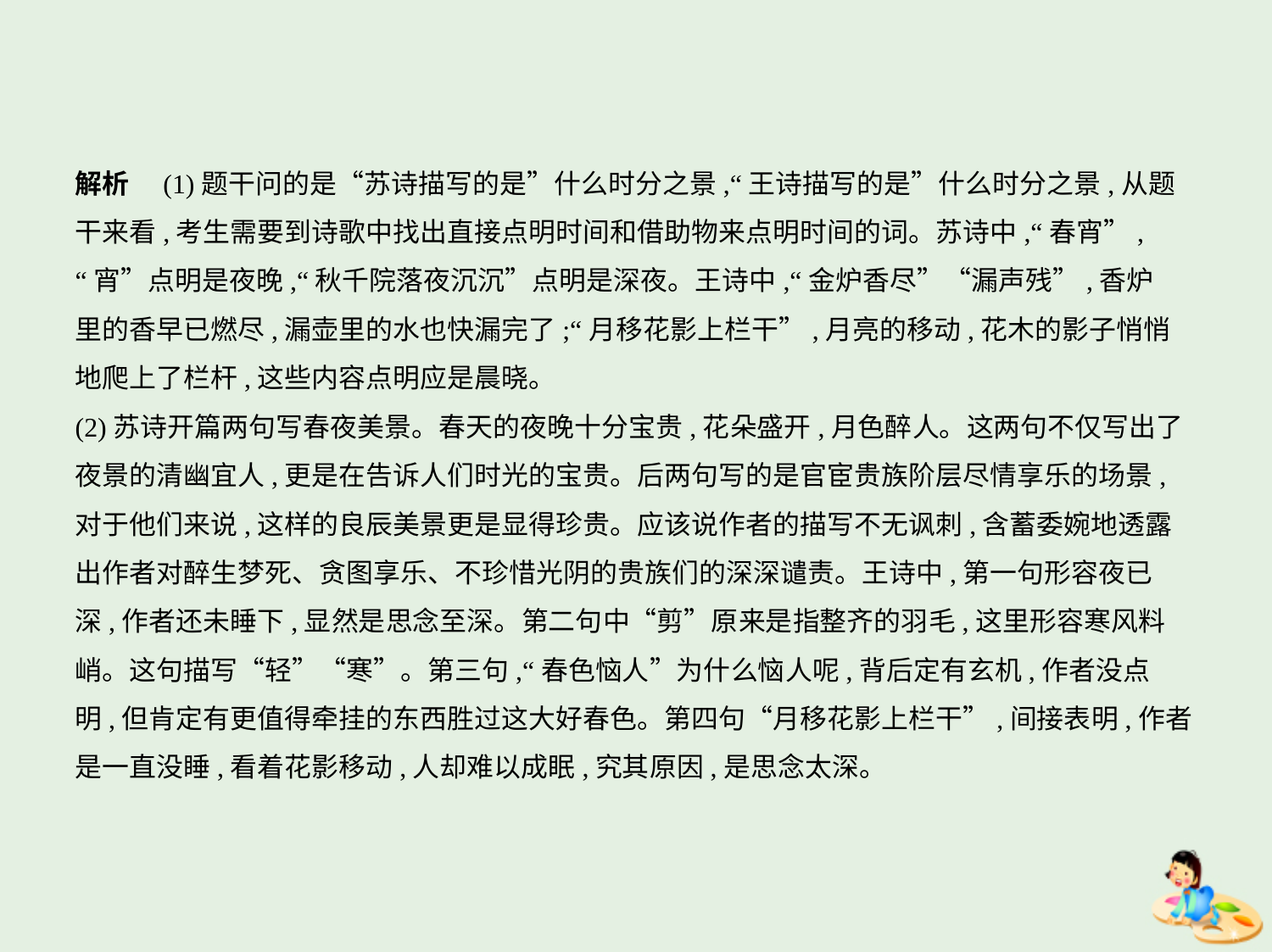

解析　(1)题干问的是“苏诗描写的是”什么时分之景,“王诗描写的是”什么时分之景,从题
干来看,考生需要到诗歌中找出直接点明时间和借助物来点明时间的词。苏诗中,“春宵”,
“宵”点明是夜晚,“秋千院落夜沉沉”点明是深夜。王诗中,“金炉香尽”“漏声残”,香炉
里的香早已燃尽,漏壶里的水也快漏完了;“月移花影上栏干”,月亮的移动,花木的影子悄悄
地爬上了栏杆,这些内容点明应是晨晓。
(2)苏诗开篇两句写春夜美景。春天的夜晚十分宝贵,花朵盛开,月色醉人。这两句不仅写出了
夜景的清幽宜人,更是在告诉人们时光的宝贵。后两句写的是官宦贵族阶层尽情享乐的场景,
对于他们来说,这样的良辰美景更是显得珍贵。应该说作者的描写不无讽刺,含蓄委婉地透露
出作者对醉生梦死、贪图享乐、不珍惜光阴的贵族们的深深谴责。王诗中,第一句形容夜已
深,作者还未睡下,显然是思念至深。第二句中“剪”原来是指整齐的羽毛,这里形容寒风料
峭。这句描写“轻”“寒”。第三句,“春色恼人”为什么恼人呢,背后定有玄机,作者没点
明,但肯定有更值得牵挂的东西胜过这大好春色。第四句“月移花影上栏干”,间接表明,作者
是一直没睡,看着花影移动,人却难以成眠,究其原因,是思念太深。